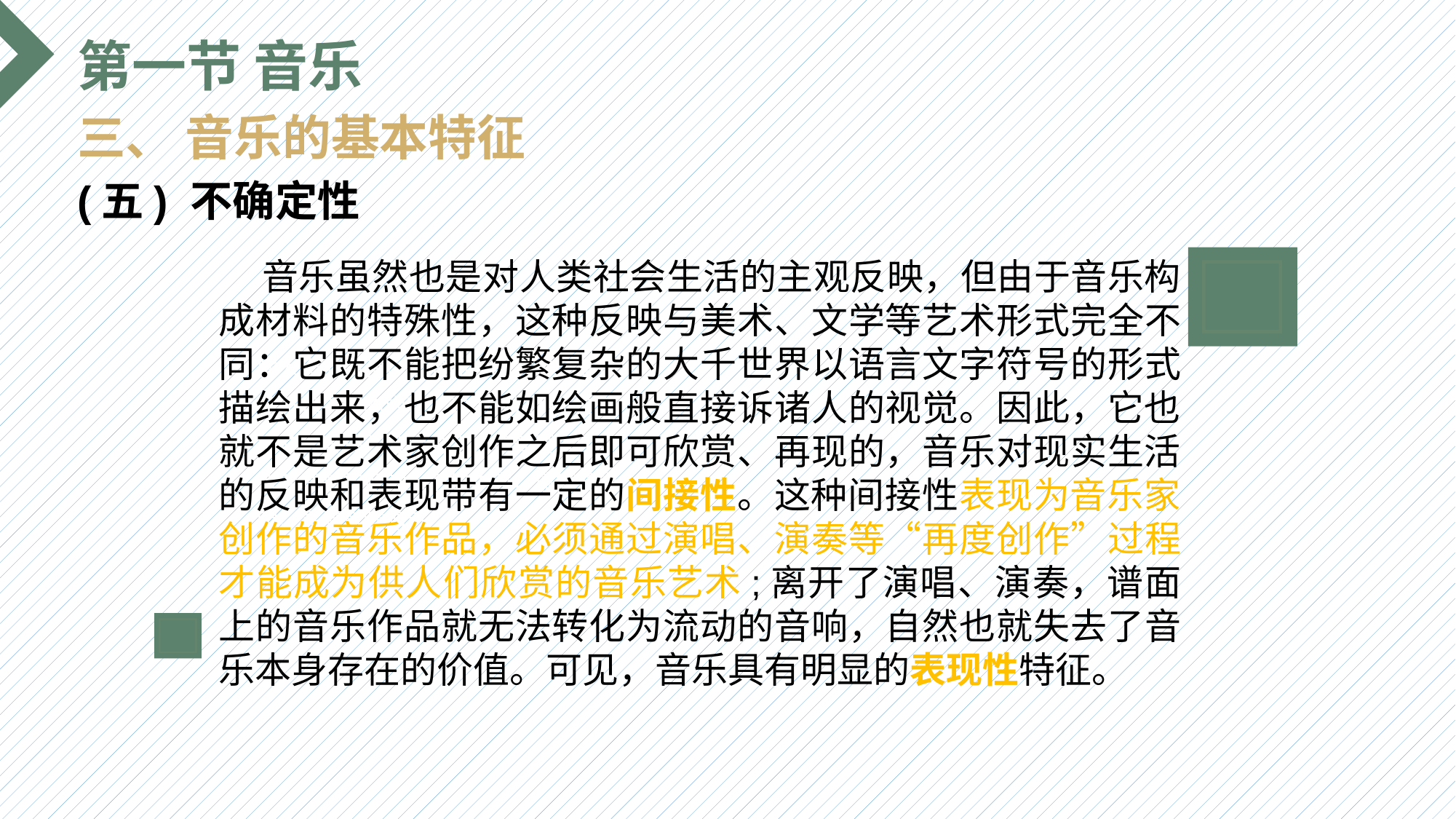

第一节 音乐
三、 音乐的基本特征
(五) 不确定性

    音乐虽然也是对人类社会生活的主观反映，但由于音乐构成材料的特殊性，这种反映与美术、文学等艺术形式完全不同：它既不能把纷繁复杂的大千世界以语言文字符号的形式描绘出来，也不能如绘画般直接诉诸人的视觉。因此，它也就不是艺术家创作之后即可欣赏、再现的，音乐对现实生活的反映和表现带有一定的间接性。这种间接性表现为音乐家创作的音乐作品，必须通过演唱、演奏等“再度创作”过程才能成为供人们欣赏的音乐艺术;离开了演唱、演奏，谱面上的音乐作品就无法转化为流动的音响，自然也就失去了音乐本身存在的价值。可见，音乐具有明显的表现性特征。

选题背景
输入您的内容，请简要说明，言简意赅即可输入您的内容，请简要说明，言简意赅即可输入您的内容，请简要说明，言简意赅即可输入您的内容，请简要说明，言简意赅即可